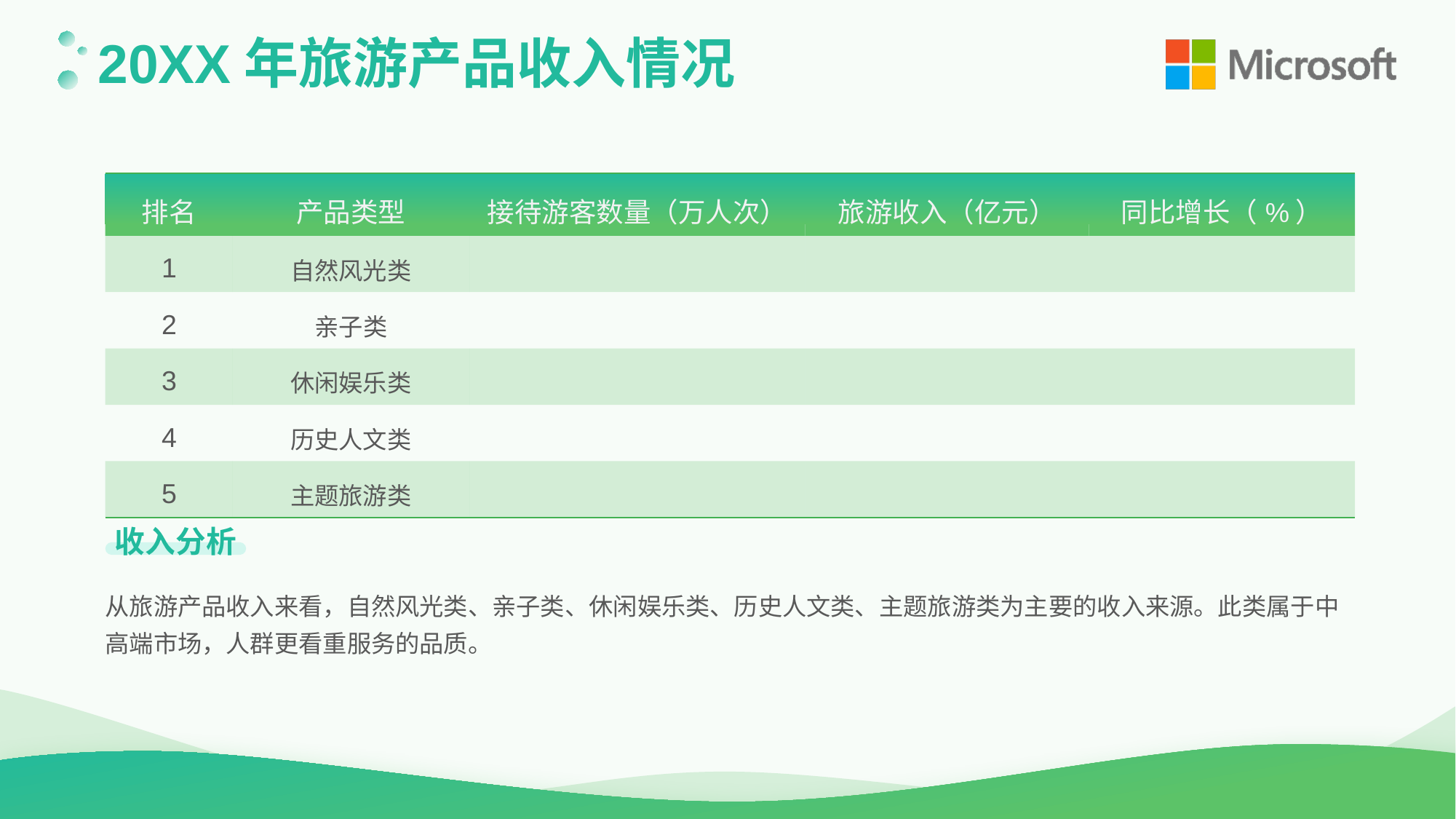

20XX年旅游产品收入情况
| 排名 | 产品类型 | 接待游客数量（万人次） | 旅游收入（亿元） | 同比增长（%） |
| --- | --- | --- | --- | --- |
| 1 | 自然风光类 |  |  |  |
| 2 | 亲子类 |  |  |  |
| 3 | 休闲娱乐类 |  |  |  |
| 4 | 历史人文类 |  |  |  |
| 5 | 主题旅游类 |  |  |  |
收入分析

从旅游产品收入来看，自然风光类、亲子类、休闲娱乐类、历史人文类、主题旅游类为主要的收入来源。此类属于中高端市场，人群更看重服务的品质。